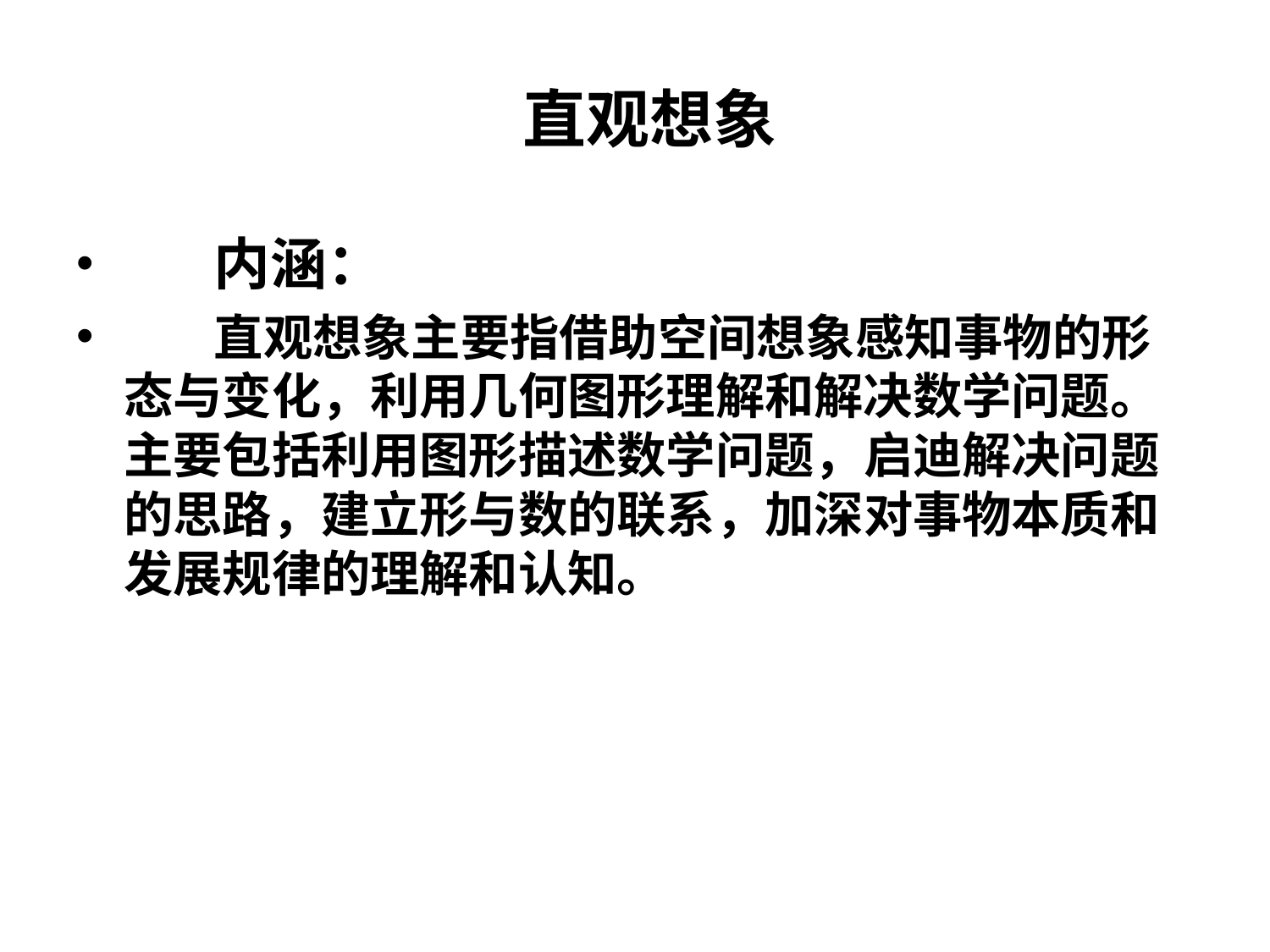

# 直观想象
       内涵：
       直观想象主要指借助空间想象感知事物的形态与变化，利用几何图形理解和解决数学问题。主要包括利用图形描述数学问题，启迪解决问题的思路，建立形与数的联系，加深对事物本质和发展规律的理解和认知。